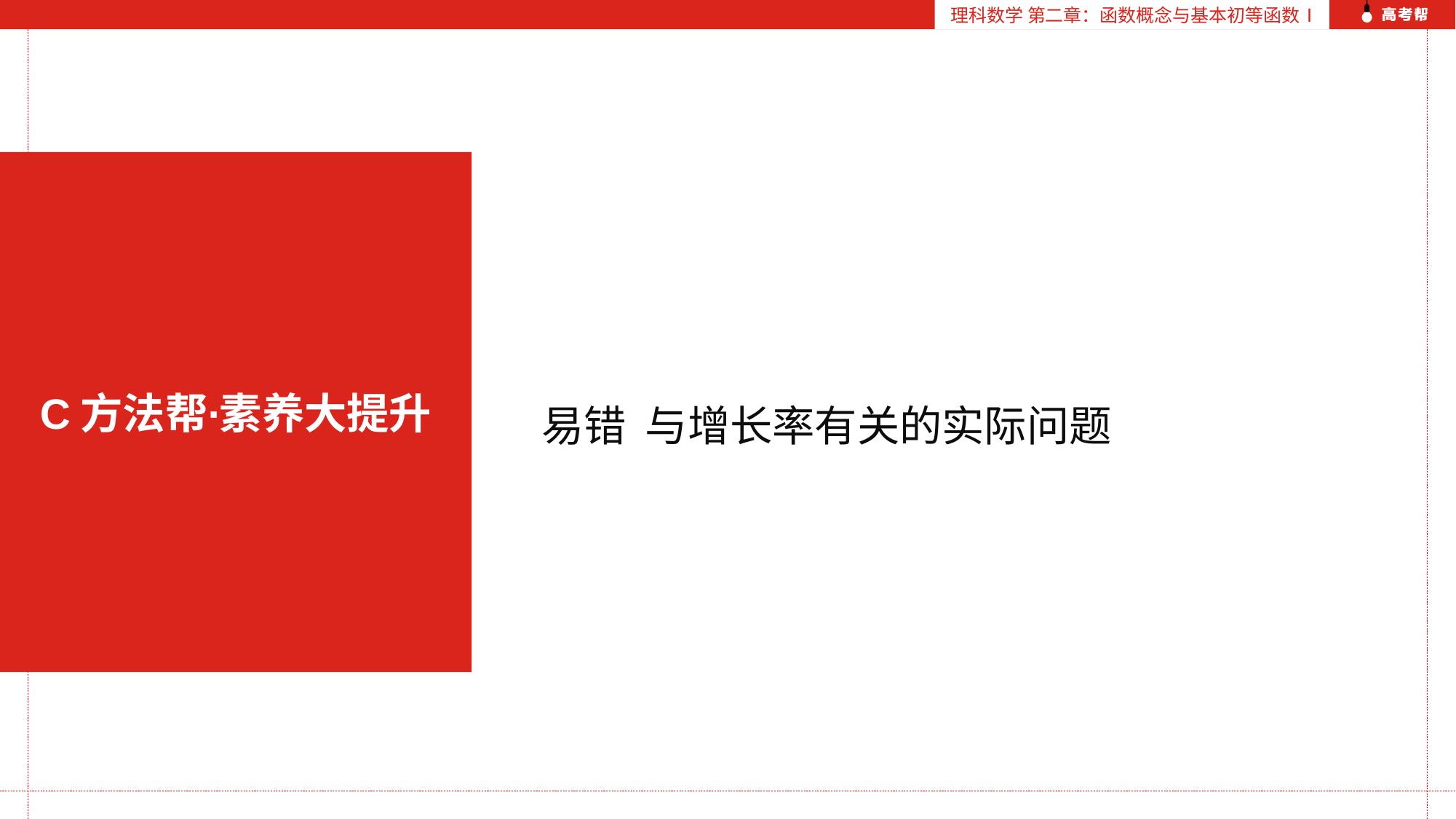

理科数学 第二章：函数概念与基本初等函数Ⅰ
C方法帮∙素养大提升
易错  与增长率有关的实际问题